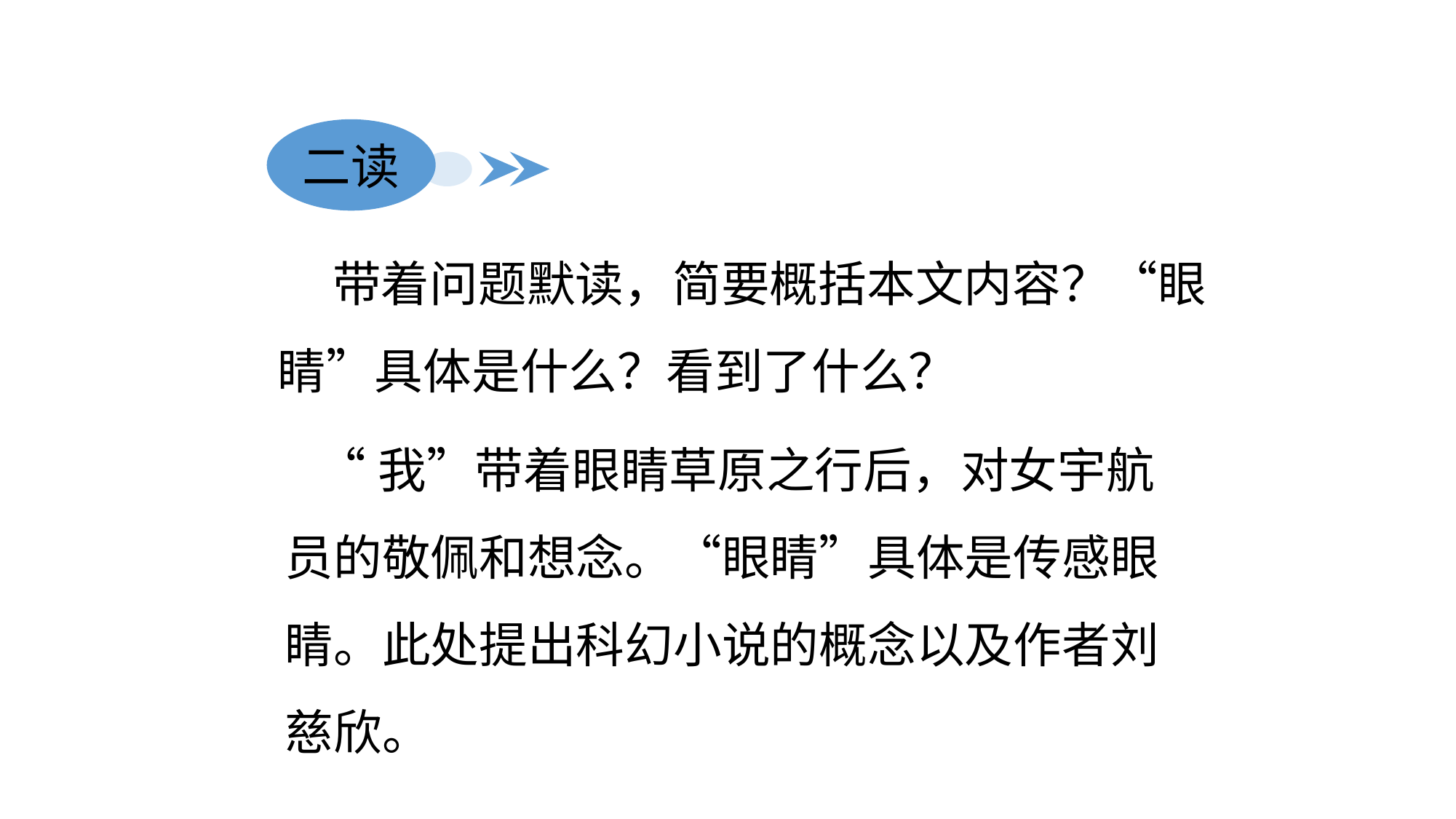

二读

    带着问题默读，简要概括本文内容？“眼睛”具体是什么？看到了什么？
   “我”带着眼睛草原之行后，对女宇航员的敬佩和想念。“眼睛”具体是传感眼睛。此处提出科幻小说的概念以及作者刘慈欣。